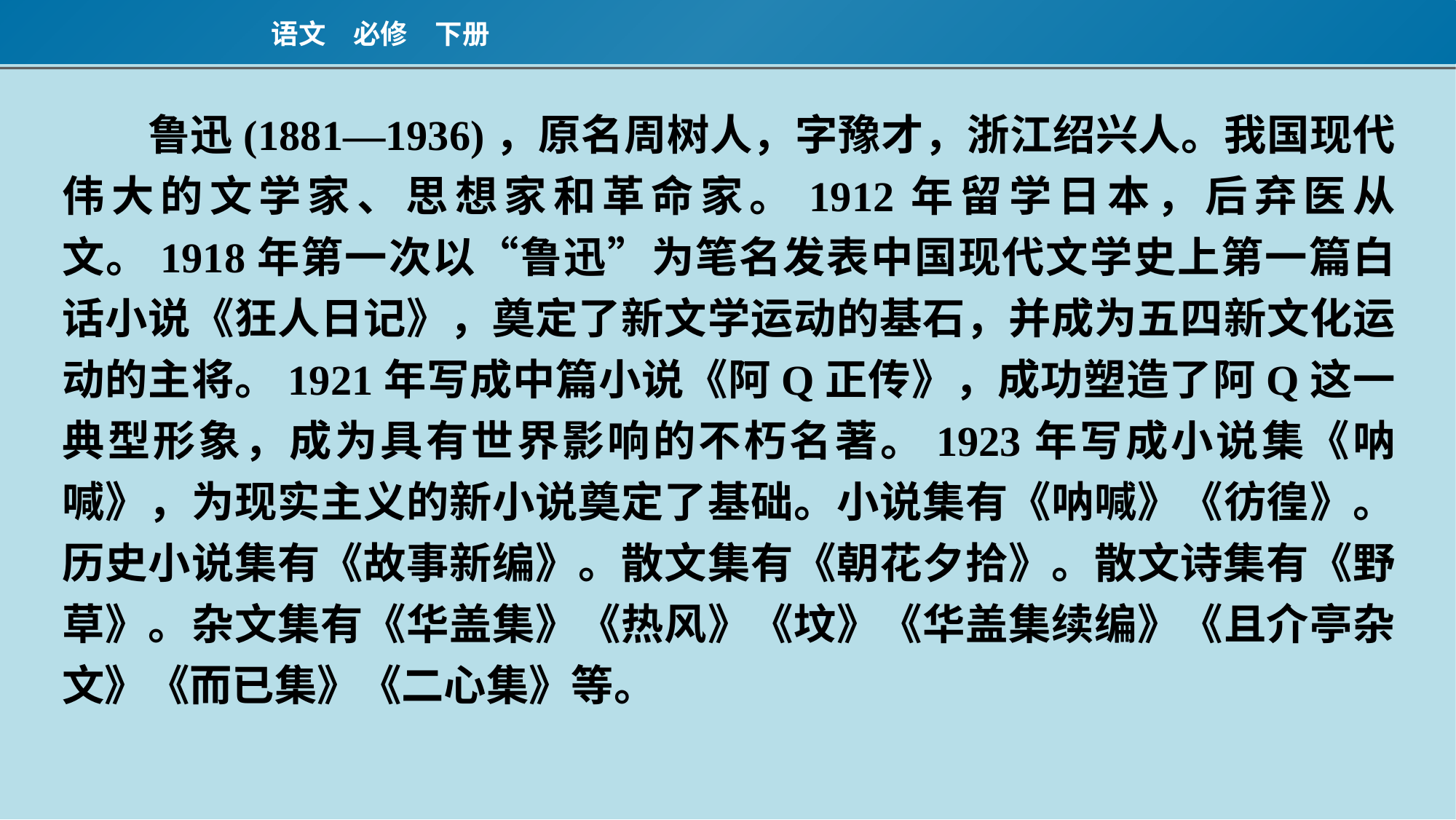

鲁迅(1881—1936)，原名周树人，字豫才，浙江绍兴人。我国现代伟大的文学家、思想家和革命家。1912年留学日本，后弃医从文。1918年第一次以“鲁迅”为笔名发表中国现代文学史上第一篇白话小说《狂人日记》，奠定了新文学运动的基石，并成为五四新文化运动的主将。1921年写成中篇小说《阿Q正传》，成功塑造了阿Q这一典型形象，成为具有世界影响的不朽名著。1923年写成小说集《呐喊》，为现实主义的新小说奠定了基础。小说集有《呐喊》《彷徨》。历史小说集有《故事新编》。散文集有《朝花夕拾》。散文诗集有《野草》。杂文集有《华盖集》《热风》《坟》《华盖集续编》《且介亭杂文》《而已集》《二心集》等。